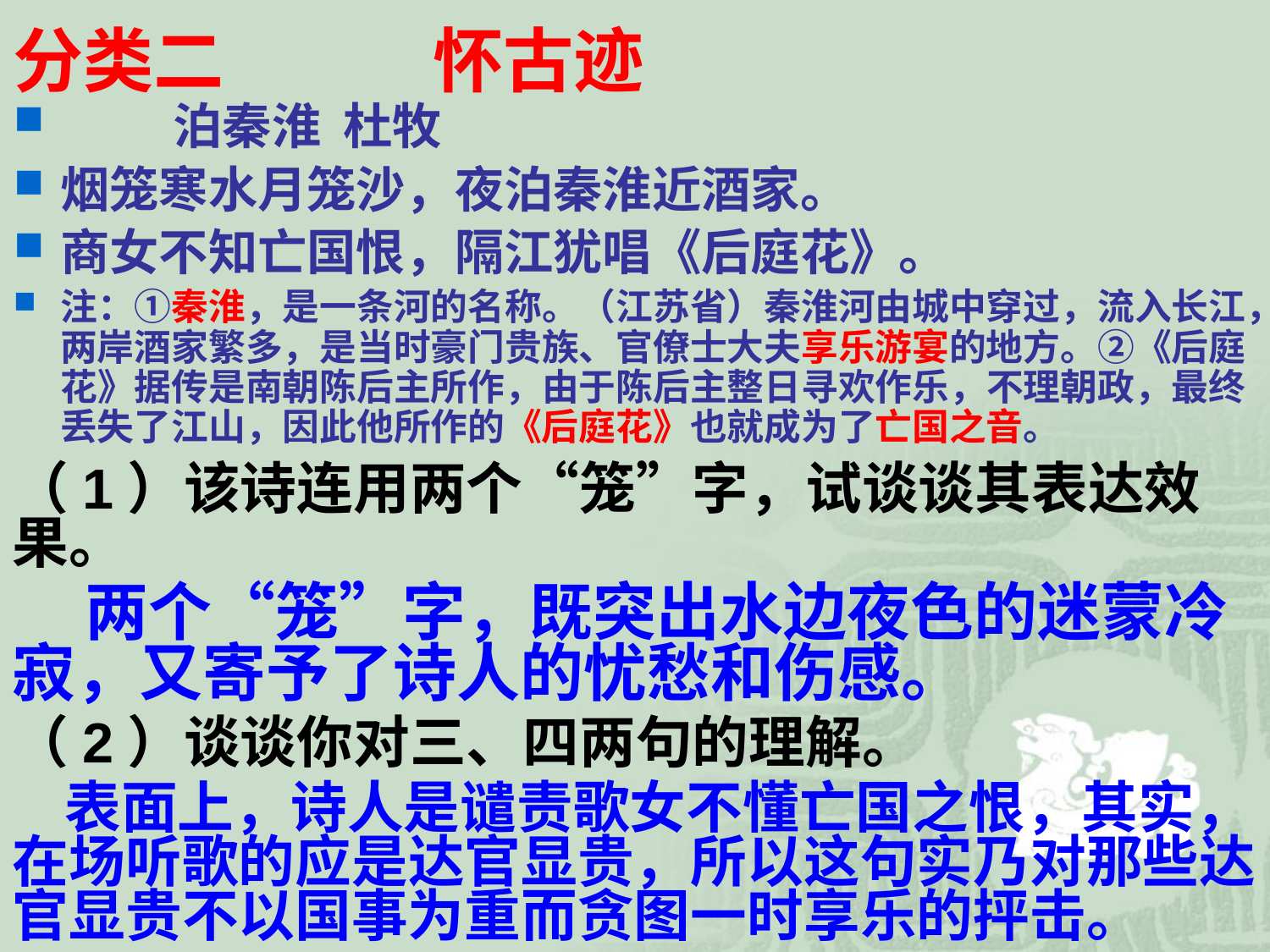

# 分类二             怀古迹
         泊秦淮  杜牧
烟笼寒水月笼沙，夜泊秦淮近酒家。
商女不知亡国恨，隔江犹唱《后庭花》。
注：①秦淮，是一条河的名称。（江苏省）秦淮河由城中穿过，流入长江，两岸酒家繁多，是当时豪门贵族、官僚士大夫享乐游宴的地方。②《后庭花》据传是南朝陈后主所作，由于陈后主整日寻欢作乐，不理朝政，最终丢失了江山，因此他所作的《后庭花》也就成为了亡国之音。
（1）该诗连用两个“笼”字，试谈谈其表达效果。
    两个“笼”字，既突出水边夜色的迷蒙冷寂，又寄予了诗人的忧愁和伤感。
（2）谈谈你对三、四两句的理解。
   表面上，诗人是谴责歌女不懂亡国之恨，其实，在场听歌的应是达官显贵，所以这句实乃对那些达官显贵不以国事为重而贪图一时享乐的抨击。

16